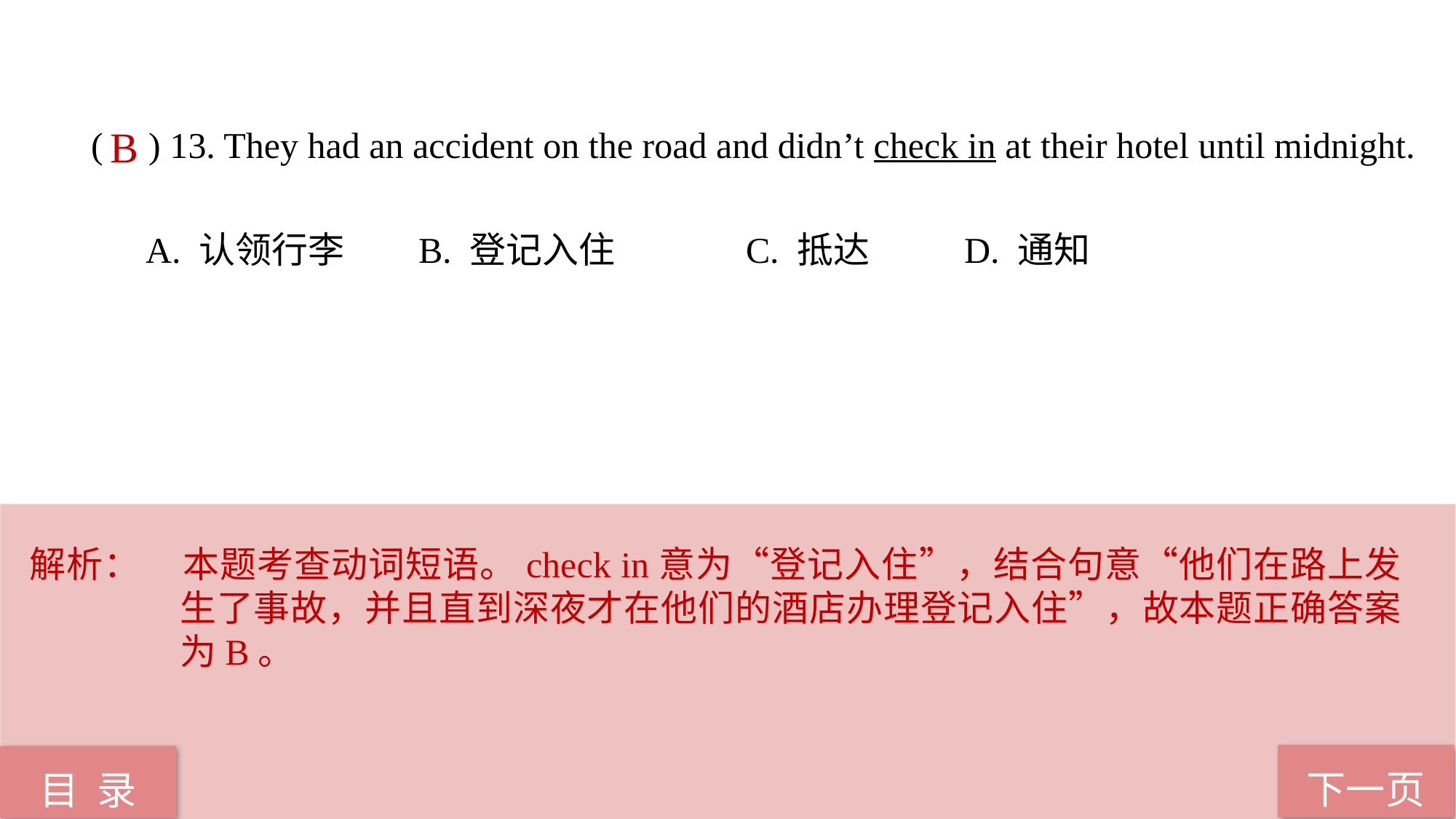

(     ) 13. They had an accident on the road and didn’t check in at their hotel until midnight.

A. 认领行李 	B. 登记入住 		C. 抵达 	D. 通知
B
解析：	本题考查动词短语。check in意为“登记入住”，结合句意“他们在路上发生了事故，并且直到深夜才在他们的酒店办理登记入住”，故本题正确答案为B。